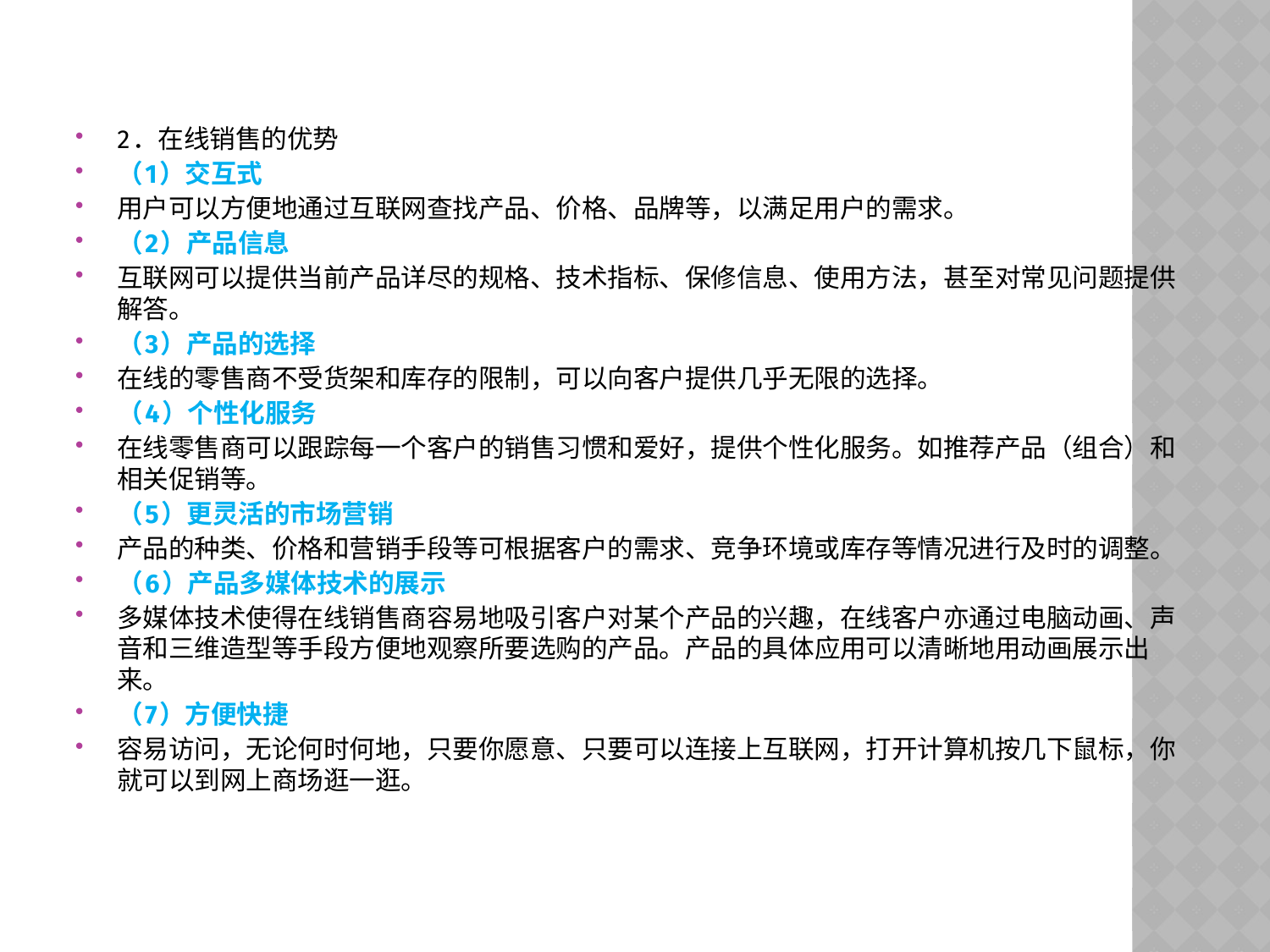

2．在线销售的优势
（1）交互式
用户可以方便地通过互联网查找产品、价格、品牌等，以满足用户的需求。
（2）产品信息
互联网可以提供当前产品详尽的规格、技术指标、保修信息、使用方法，甚至对常见问题提供解答。
（3）产品的选择
在线的零售商不受货架和库存的限制，可以向客户提供几乎无限的选择。
（4）个性化服务
在线零售商可以跟踪每一个客户的销售习惯和爱好，提供个性化服务。如推荐产品（组合）和相关促销等。
（5）更灵活的市场营销
产品的种类、价格和营销手段等可根据客户的需求、竞争环境或库存等情况进行及时的调整。
（6）产品多媒体技术的展示
多媒体技术使得在线销售商容易地吸引客户对某个产品的兴趣，在线客户亦通过电脑动画、声音和三维造型等手段方便地观察所要选购的产品。产品的具体应用可以清晰地用动画展示出来。
（7）方便快捷
容易访问，无论何时何地，只要你愿意、只要可以连接上互联网，打开计算机按几下鼠标，你就可以到网上商场逛一逛。